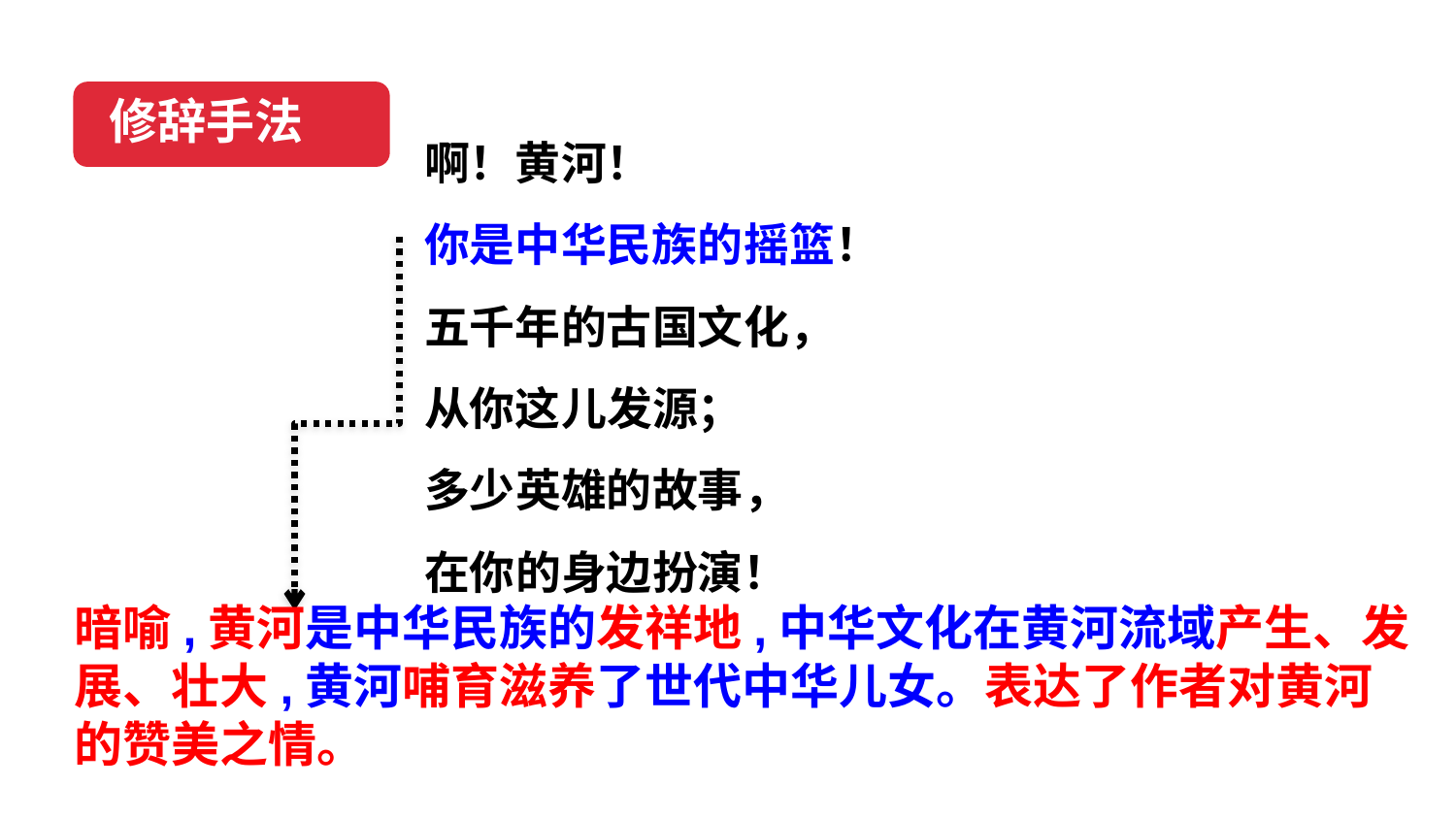

修辞手法
啊！黄河！
你是中华民族的摇篮！
五千年的古国文化，
从你这儿发源；
多少英雄的故事，
在你的身边扮演！
暗喻,黄河是中华民族的发祥地,中华文化在黄河流域产生、发展、壮大,黄河哺育滋养了世代中华儿女。表达了作者对黄河的赞美之情。